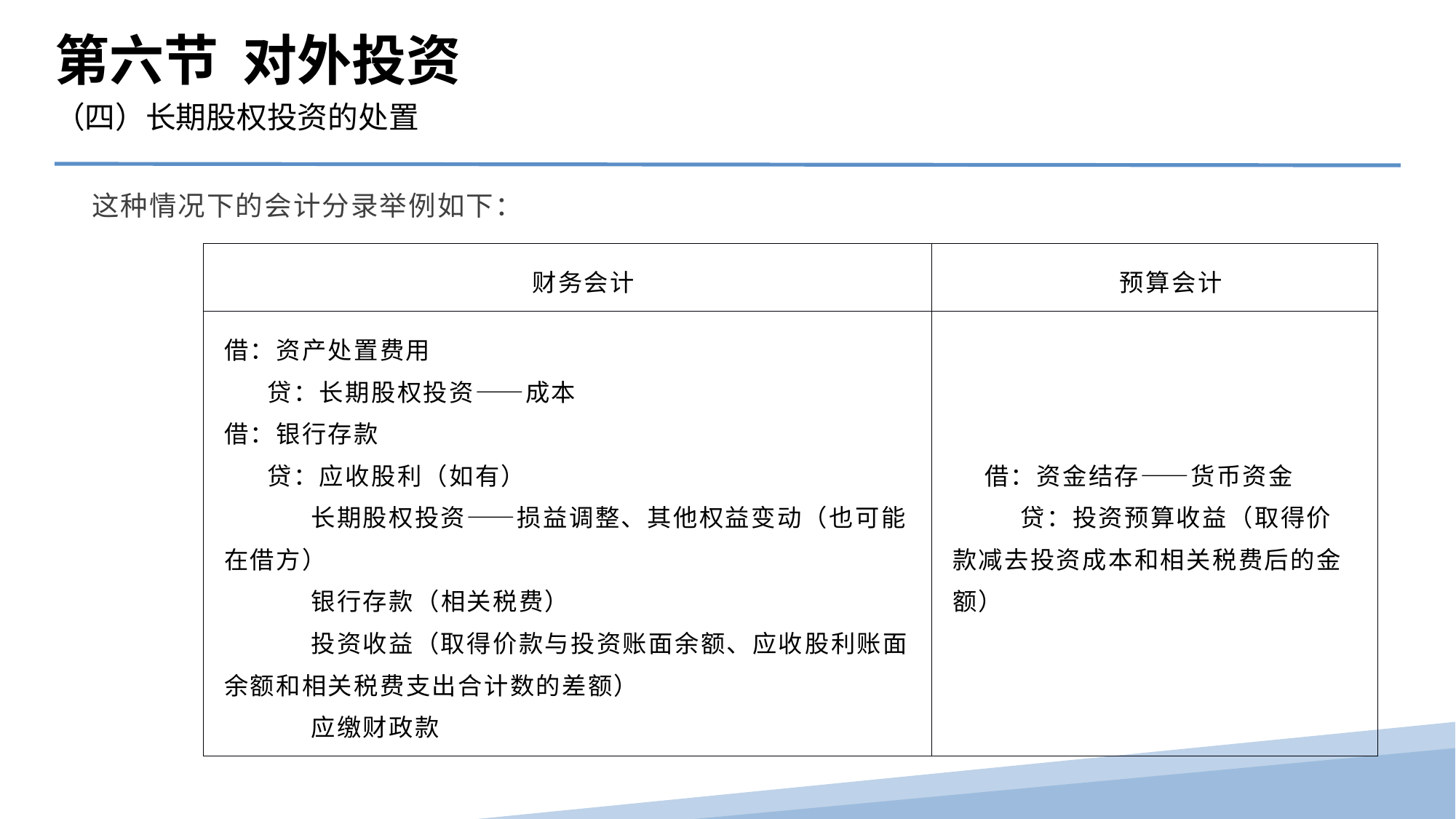

第六节  对外投资
（四）长期股权投资的处置
这种情况下的会计分录举例如下：
| 财务会计 | 预算会计 |
| --- | --- |
| 借：资产处置费用 贷：长期股权投资——成本 借：银行存款 贷：应收股利（如有） 长期股权投资——损益调整、其他权益变动（也可能在借方） 银行存款（相关税费） 投资收益（取得价款与投资账面余额、应收股利账面余额和相关税费支出合计数的差额） 应缴财政款 | 借：资金结存——货币资金 贷：投资预算收益（取得价款减去投资成本和相关税费后的金额） |